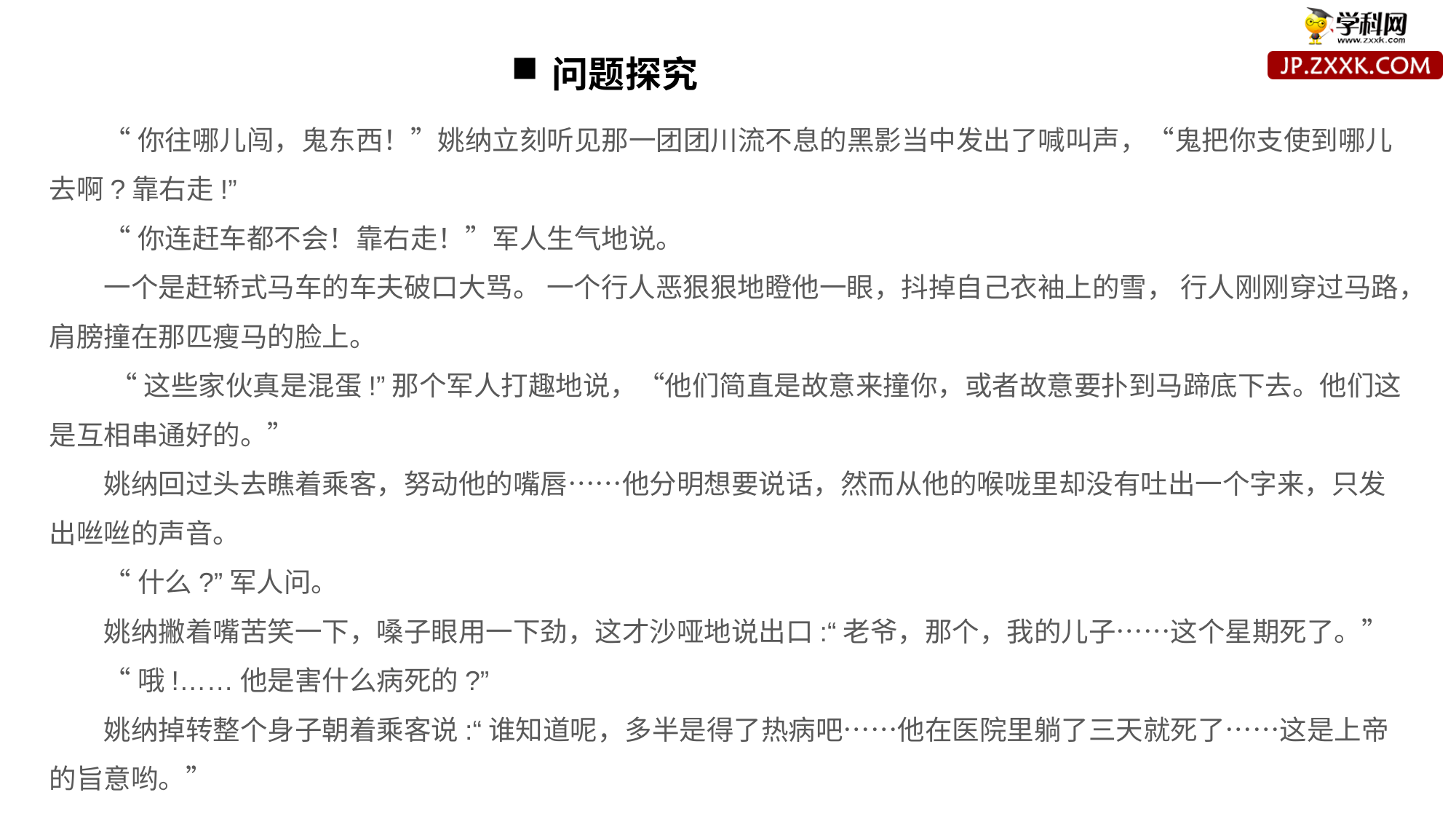

问题探究
“你往哪儿闯，鬼东西！”姚纳立刻听见那一团团川流不息的黑影当中发出了喊叫声，“鬼把你支使到哪儿去啊?靠右走!”
“你连赶车都不会！靠右走！”军人生气地说。
一个是赶轿式马车的车夫破口大骂。 一个行人恶狠狠地瞪他一眼，抖掉自己衣袖上的雪， 行人刚刚穿过马路，肩膀撞在那匹瘦马的脸上。
 “这些家伙真是混蛋!”那个军人打趣地说，“他们简直是故意来撞你，或者故意要扑到马蹄底下去。他们这是互相串通好的。”
姚纳回过头去瞧着乘客，努动他的嘴唇……他分明想要说话，然而从他的喉咙里却没有吐出一个字来，只发出咝咝的声音。
“什么?”军人问。
姚纳撇着嘴苦笑一下，嗓子眼用一下劲，这才沙哑地说出口:“老爷，那个，我的儿子……这个星期死了。”
“哦!……他是害什么病死的?”
姚纳掉转整个身子朝着乘客说:“谁知道呢，多半是得了热病吧……他在医院里躺了三天就死了……这是上帝的旨意哟。”